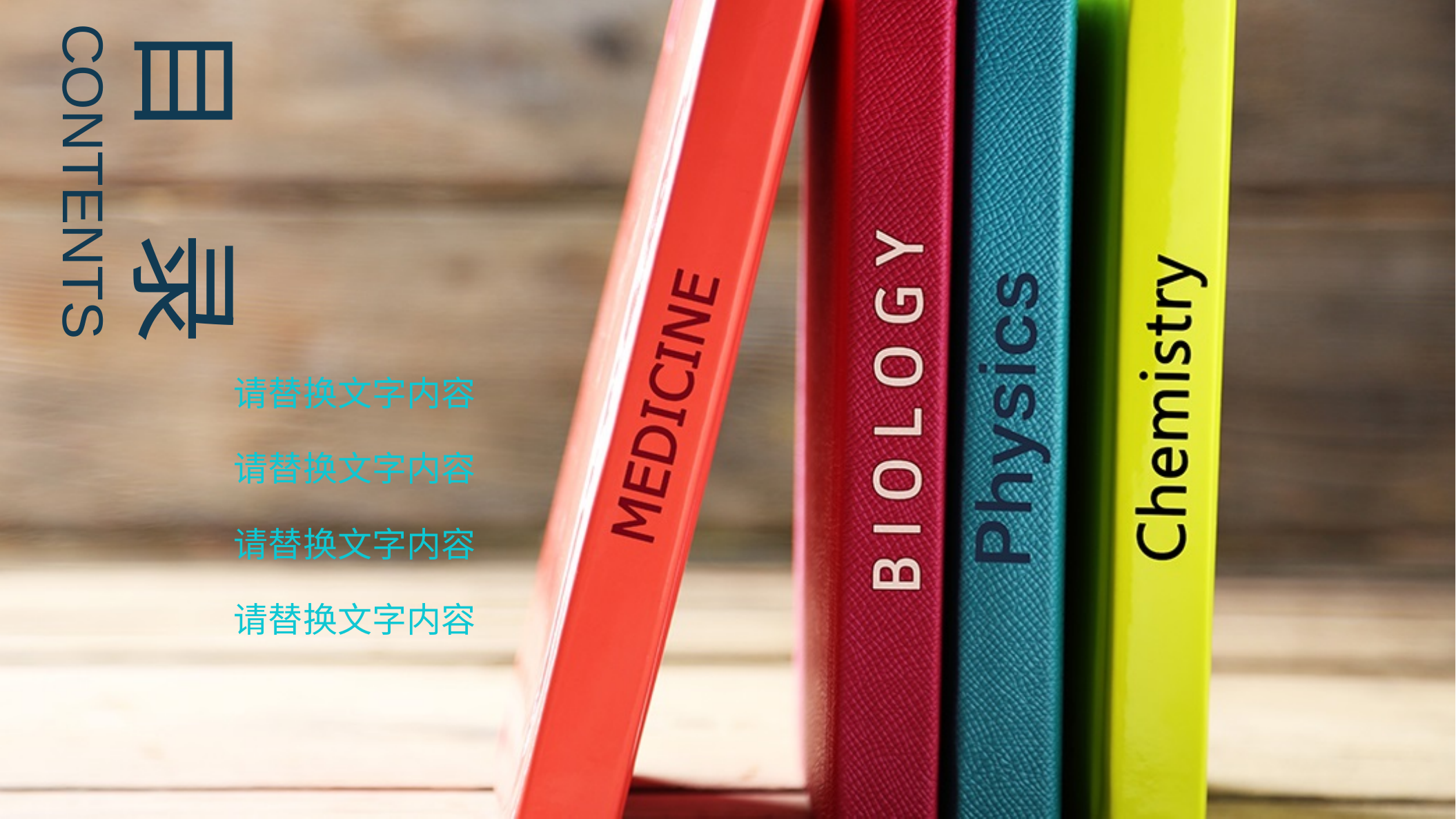

目	录
CONTENTS
请替换文字内容
请替换文字内容
请替换文字内容
请替换文字内容